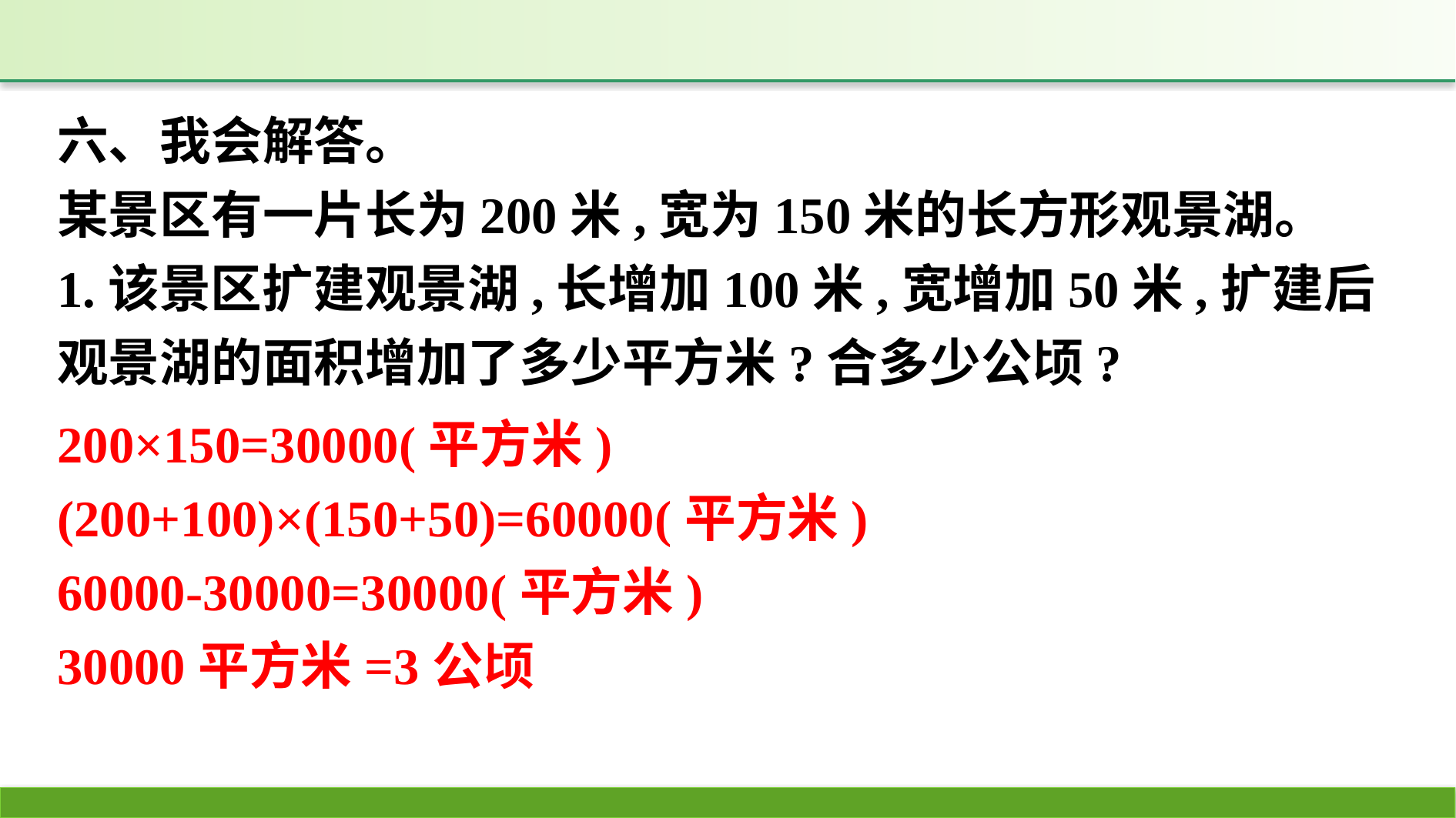

六、我会解答。
某景区有一片长为200米,宽为150米的长方形观景湖。
1.该景区扩建观景湖,长增加100米,宽增加50米,扩建后观景湖的面积增加了多少平方米?合多少公顷?
200×150=30000(平方米)
(200+100)×(150+50)=60000(平方米)
60000-30000=30000(平方米)
30000平方米=3公顷